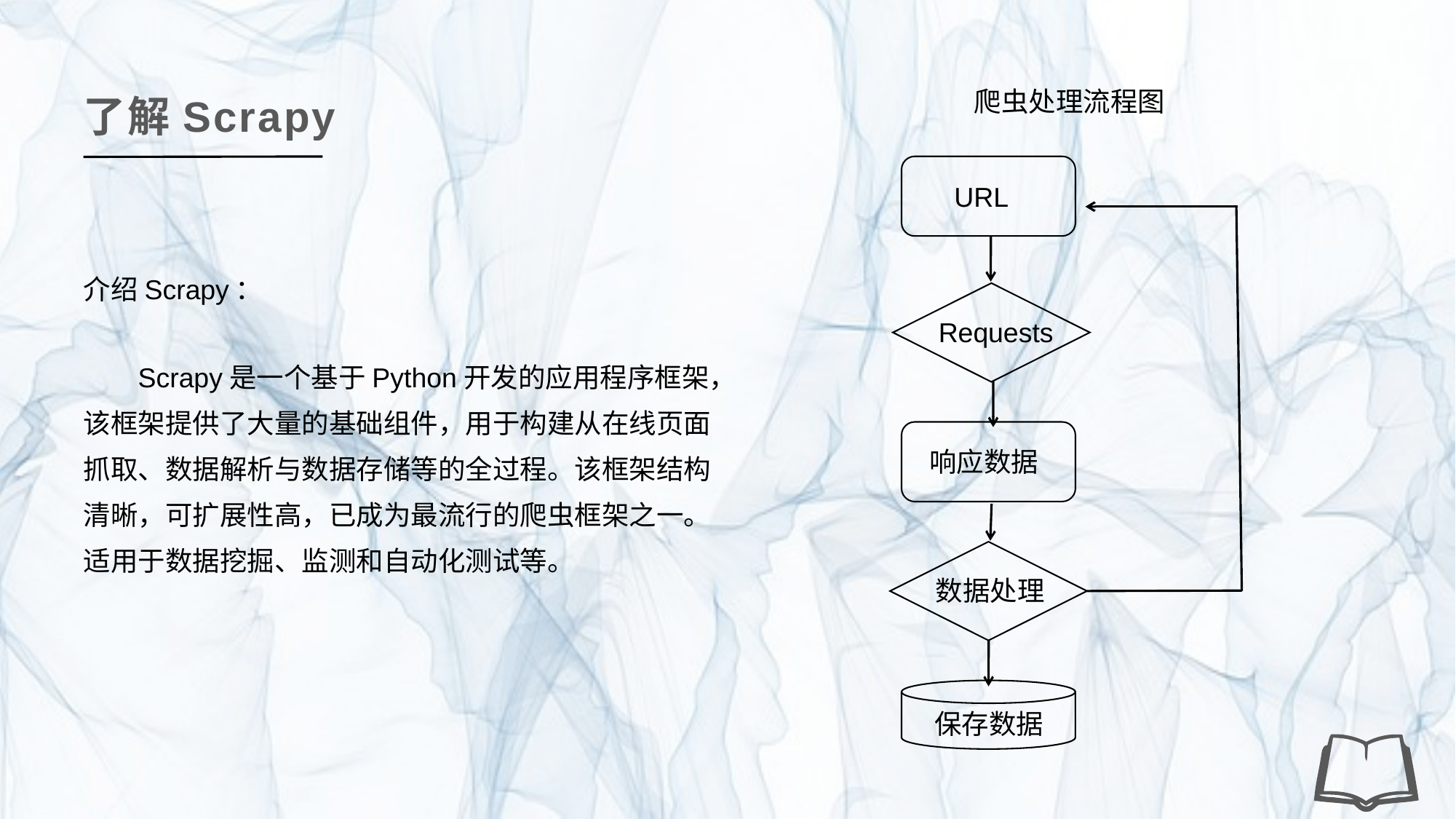

了解Scrapy
爬虫处理流程图

URL
介绍Scrapy：

Scrapy是一个基于Python开发的应用程序框架，该框架提供了大量的基础组件，用于构建从在线页面抓取、数据解析与数据存储等的全过程。该框架结构清晰，可扩展性高，已成为最流行的爬虫框架之一。适用于数据挖掘、监测和自动化测试等。

Requests

响应数据

数据处理

保存数据

8